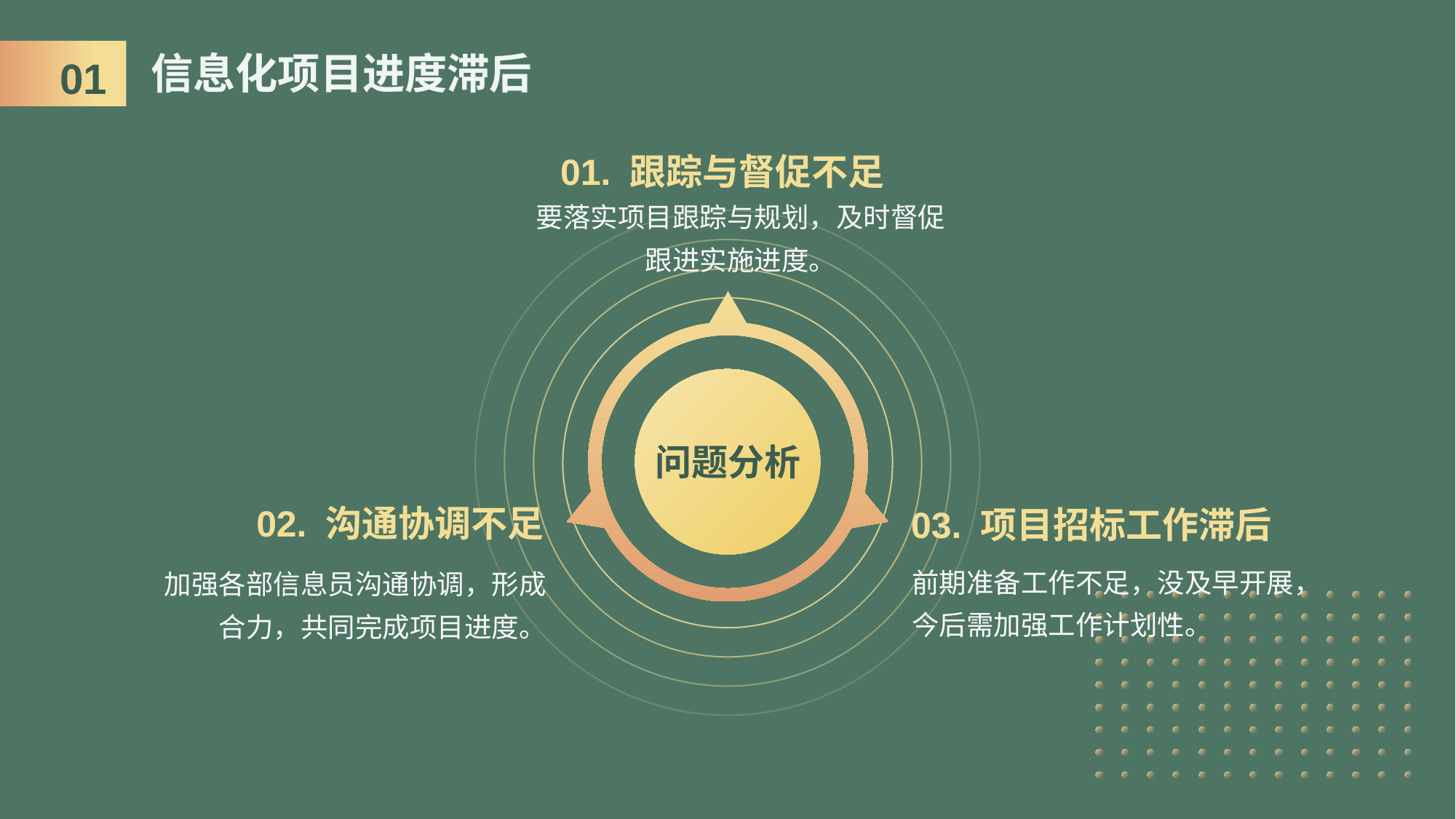

01
# 信息化项目进度滞后
01. 跟踪与督促不足

要落实项目跟踪与规划，及时督促跟进实施进度。

问题分析
02. 沟通协调不足
03. 项目招标工作滞后
前期准备工作不足，没及早开展，今后需加强工作计划性。
加强各部信息员沟通协调，形成合力，共同完成项目进度。